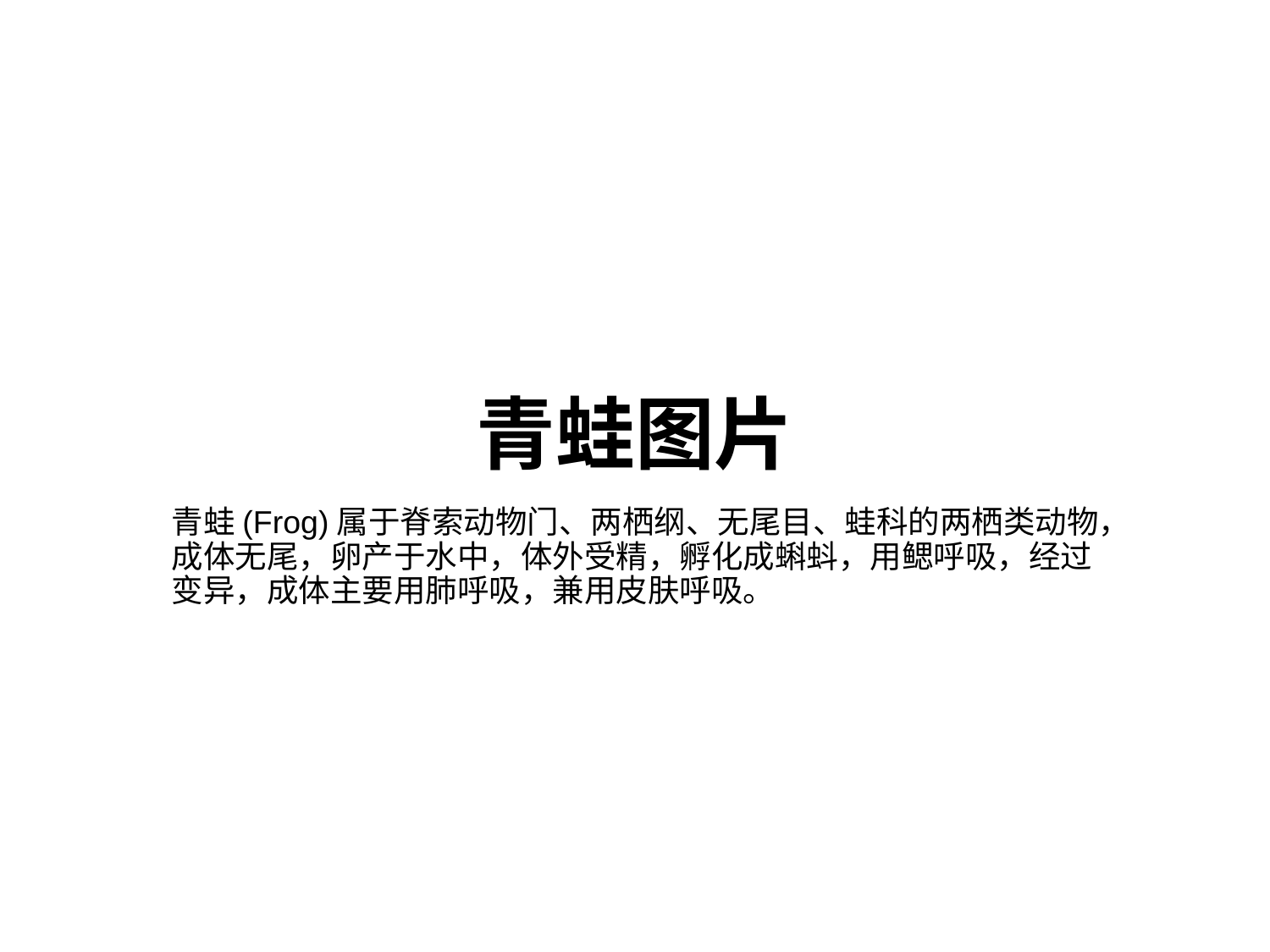

# 青蛙图片
青蛙(Frog)属于脊索动物门、两栖纲、无尾目、蛙科的两栖类动物，成体无尾，卵产于水中，体外受精，孵化成蝌蚪，用鳃呼吸，经过变异，成体主要用肺呼吸，兼用皮肤呼吸。